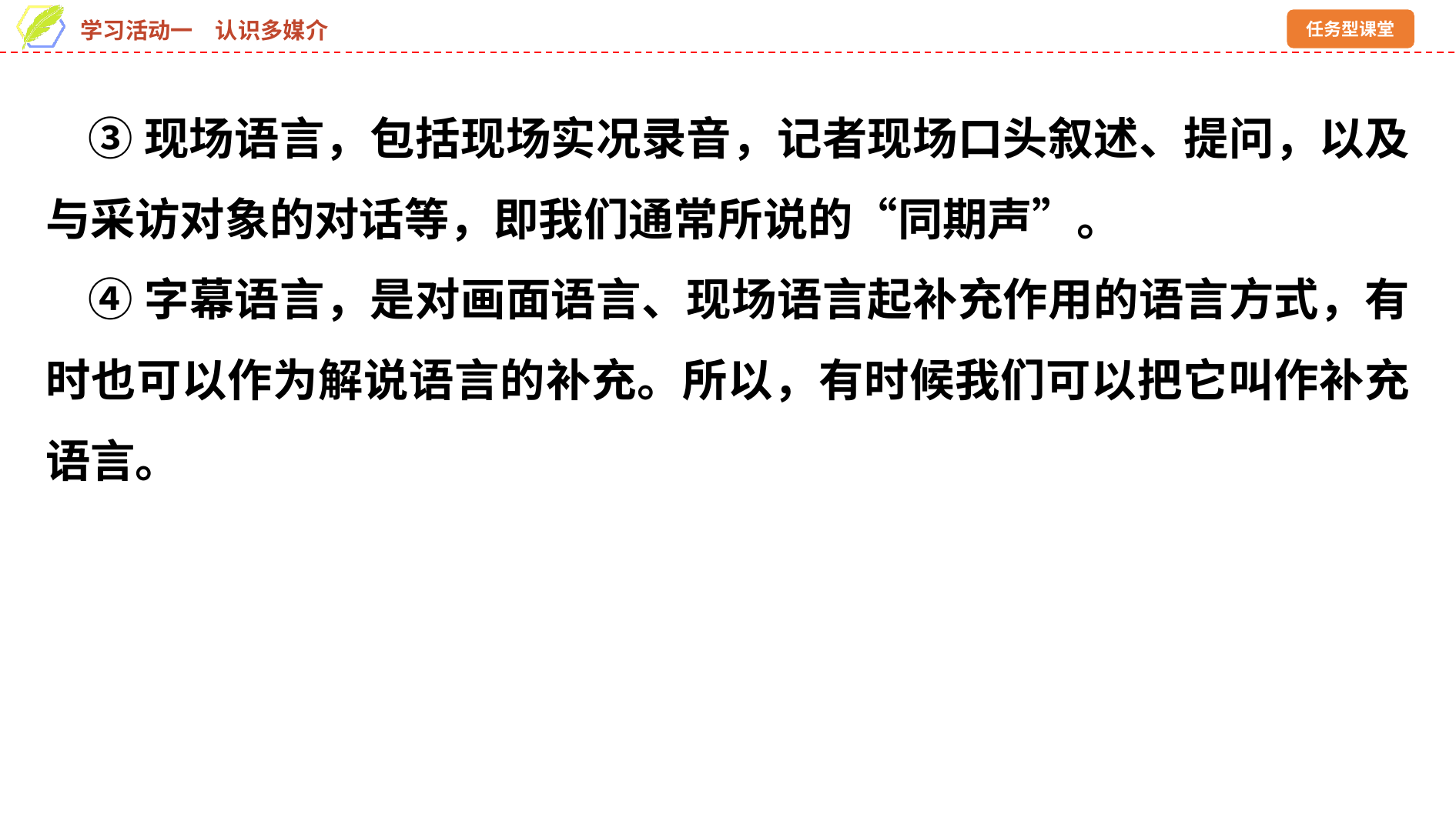

③现场语言，包括现场实况录音，记者现场口头叙述、提问，以及与采访对象的对话等，即我们通常所说的“同期声”。
    ④字幕语言，是对画面语言、现场语言起补充作用的语言方式，有时也可以作为解说语言的补充。所以，有时候我们可以把它叫作补充语言。